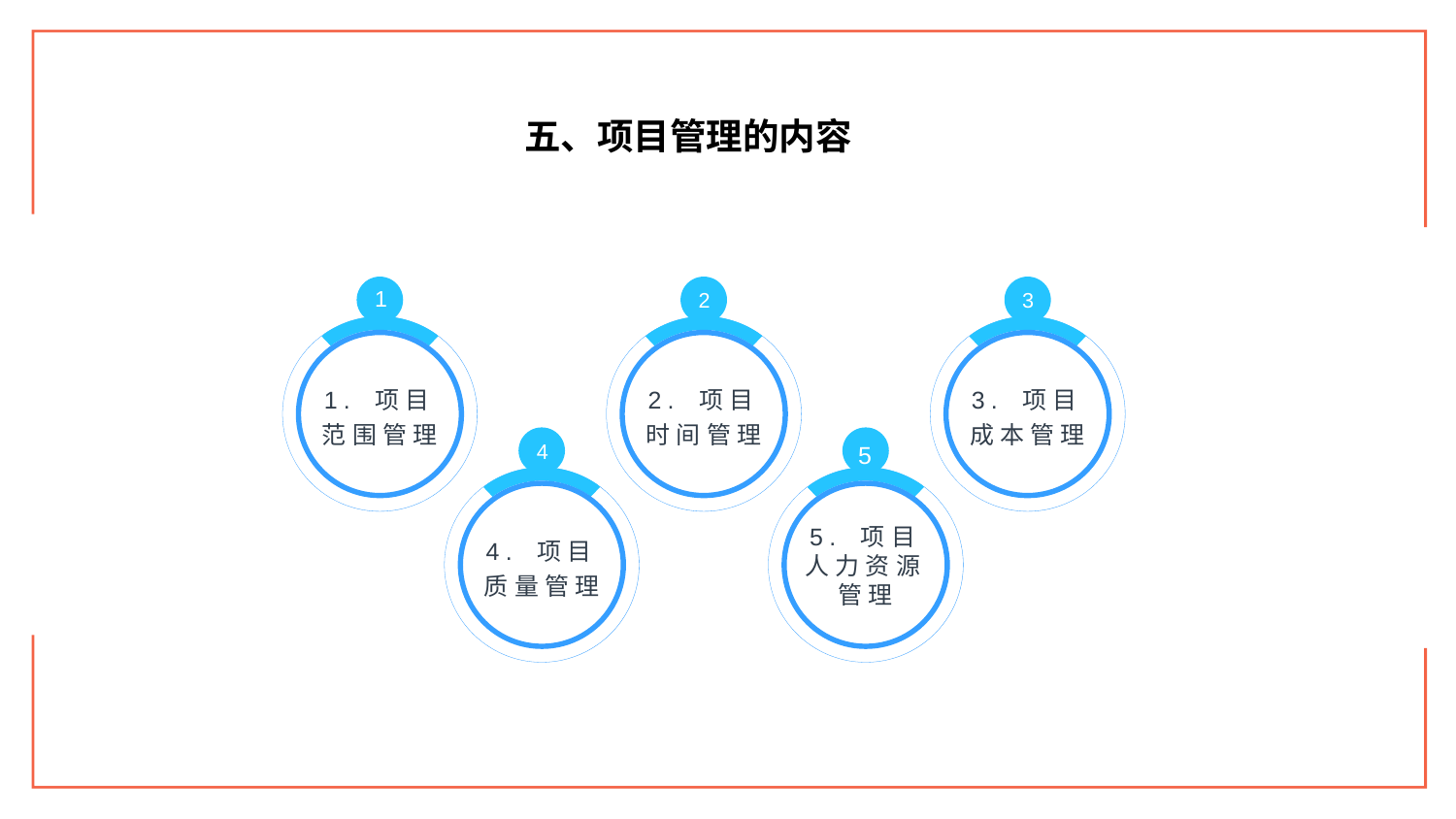

五、项目管理的内容

1

1. 项目范围管理

2

2. 项目时间管理

3

3. 项目成本管理

4

4. 项目质量管理

5

5. 项目人力资源管理